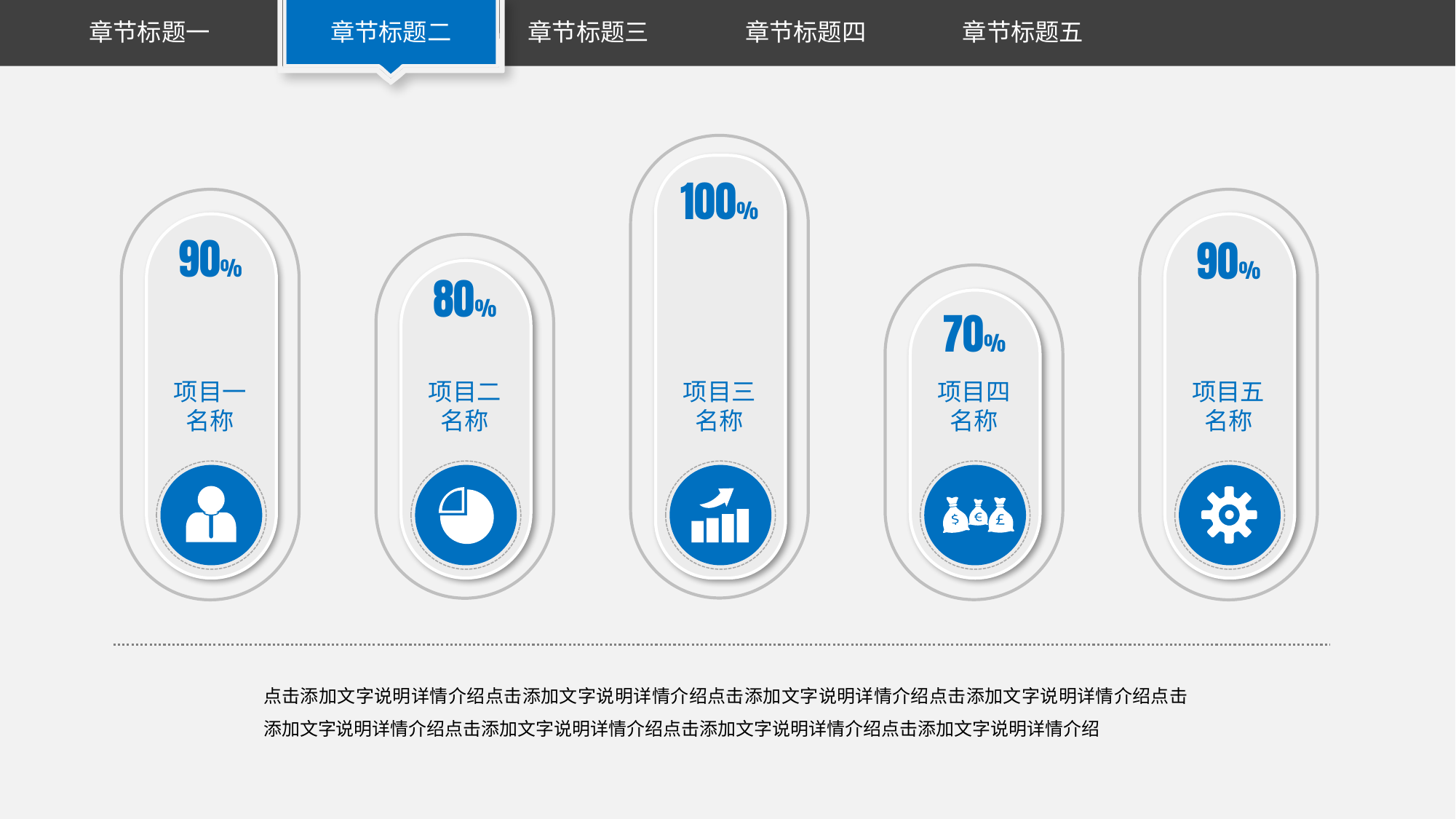

100%

90%
90%

80%

70%
项目一
名称
项目二
名称
项目三
名称
项目四
名称
项目五
名称

点击添加文字说明详情介绍点击添加文字说明详情介绍点击添加文字说明详情介绍点击添加文字说明详情介绍点击添加文字说明详情介绍点击添加文字说明详情介绍点击添加文字说明详情介绍点击添加文字说明详情介绍